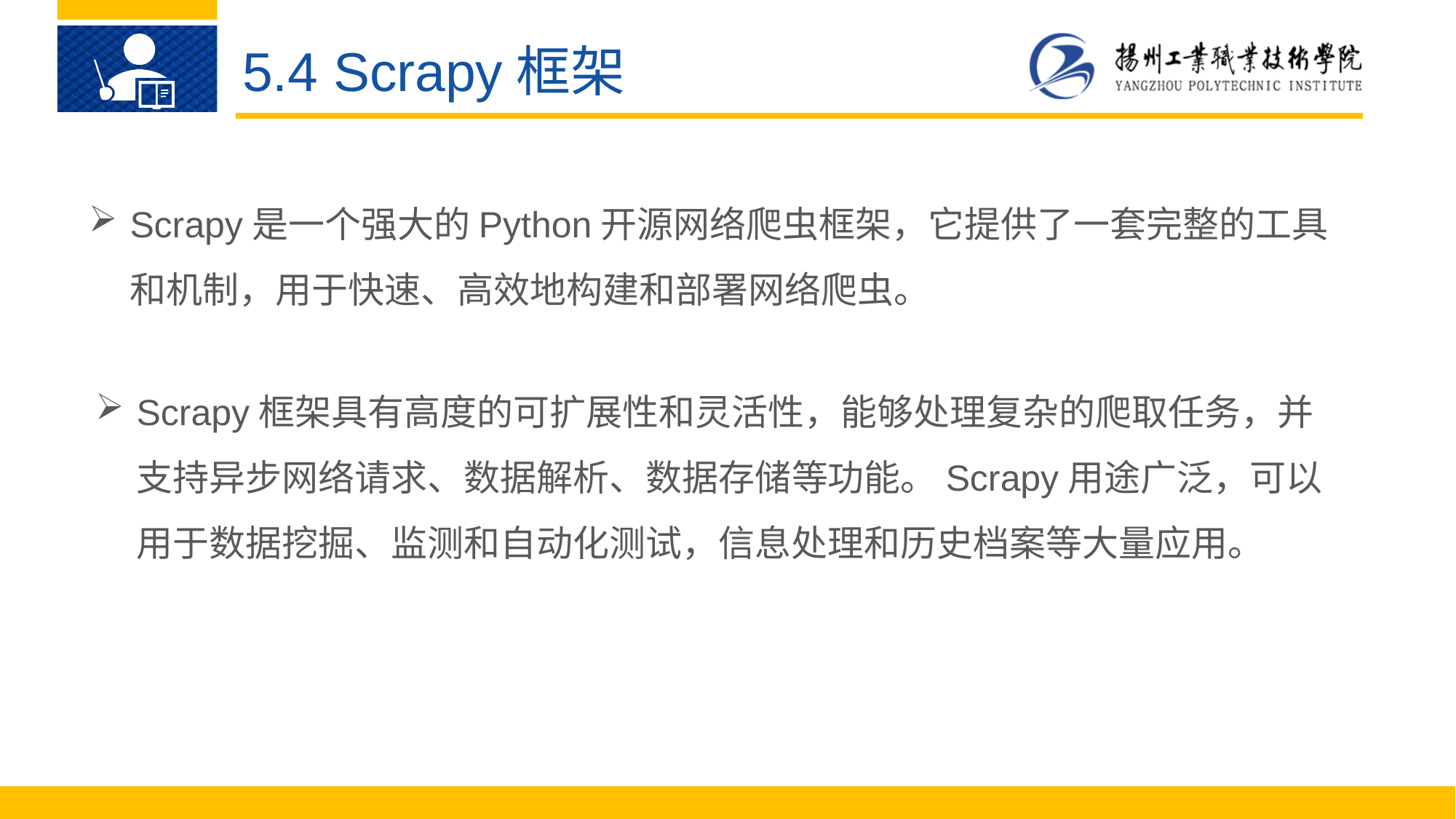

5.4 Scrapy框架
Scrapy是一个强大的Python开源网络爬虫框架，它提供了一套完整的工具和机制，用于快速、高效地构建和部署网络爬虫。
Scrapy框架具有高度的可扩展性和灵活性，能够处理复杂的爬取任务，并支持异步网络请求、数据解析、数据存储等功能。Scrapy用途广泛，可以用于数据挖掘、监测和自动化测试，信息处理和历史档案等大量应用。